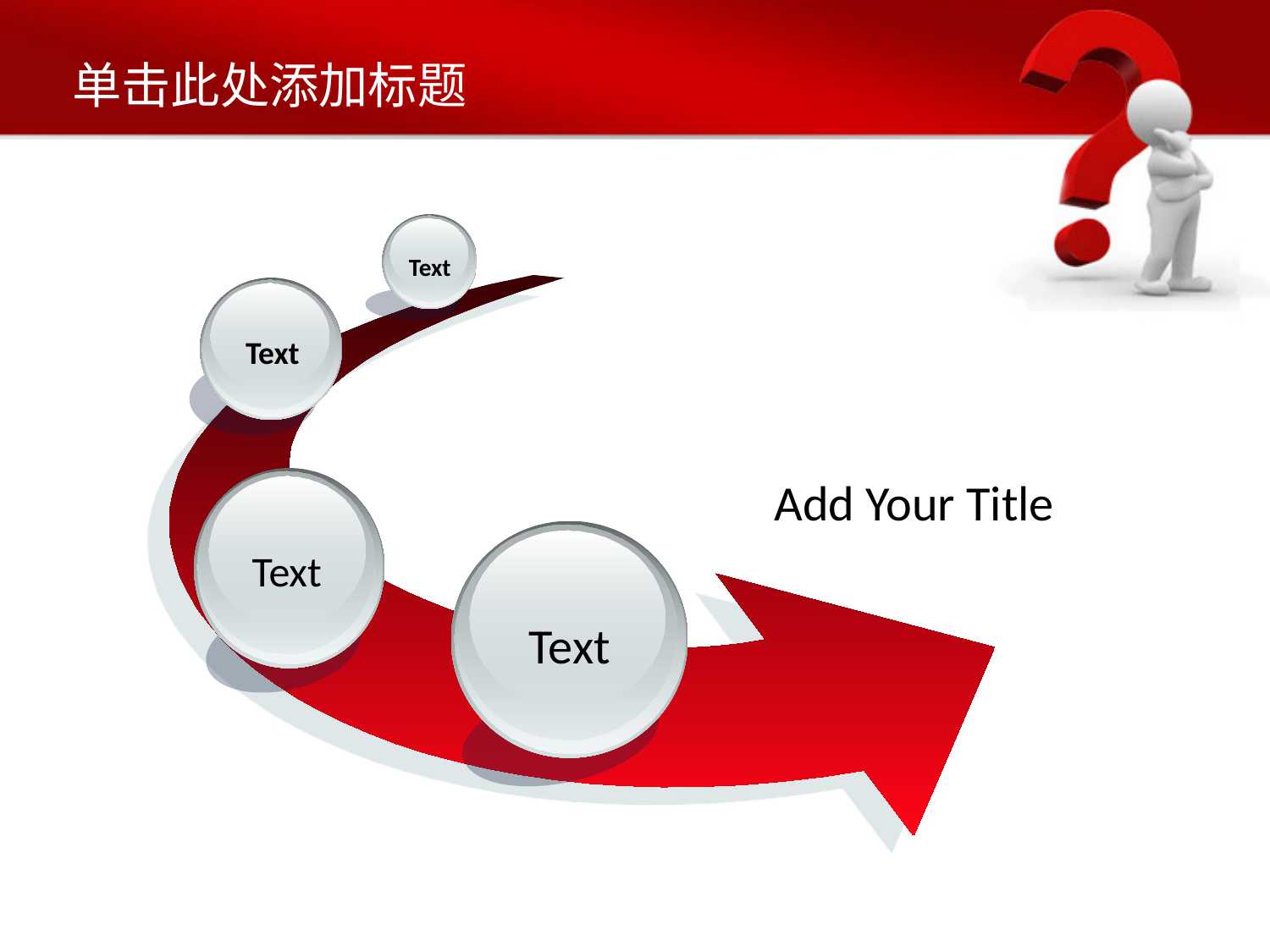

# 单击此处添加标题

Text

Text

Add Your Title

Text

Text

16